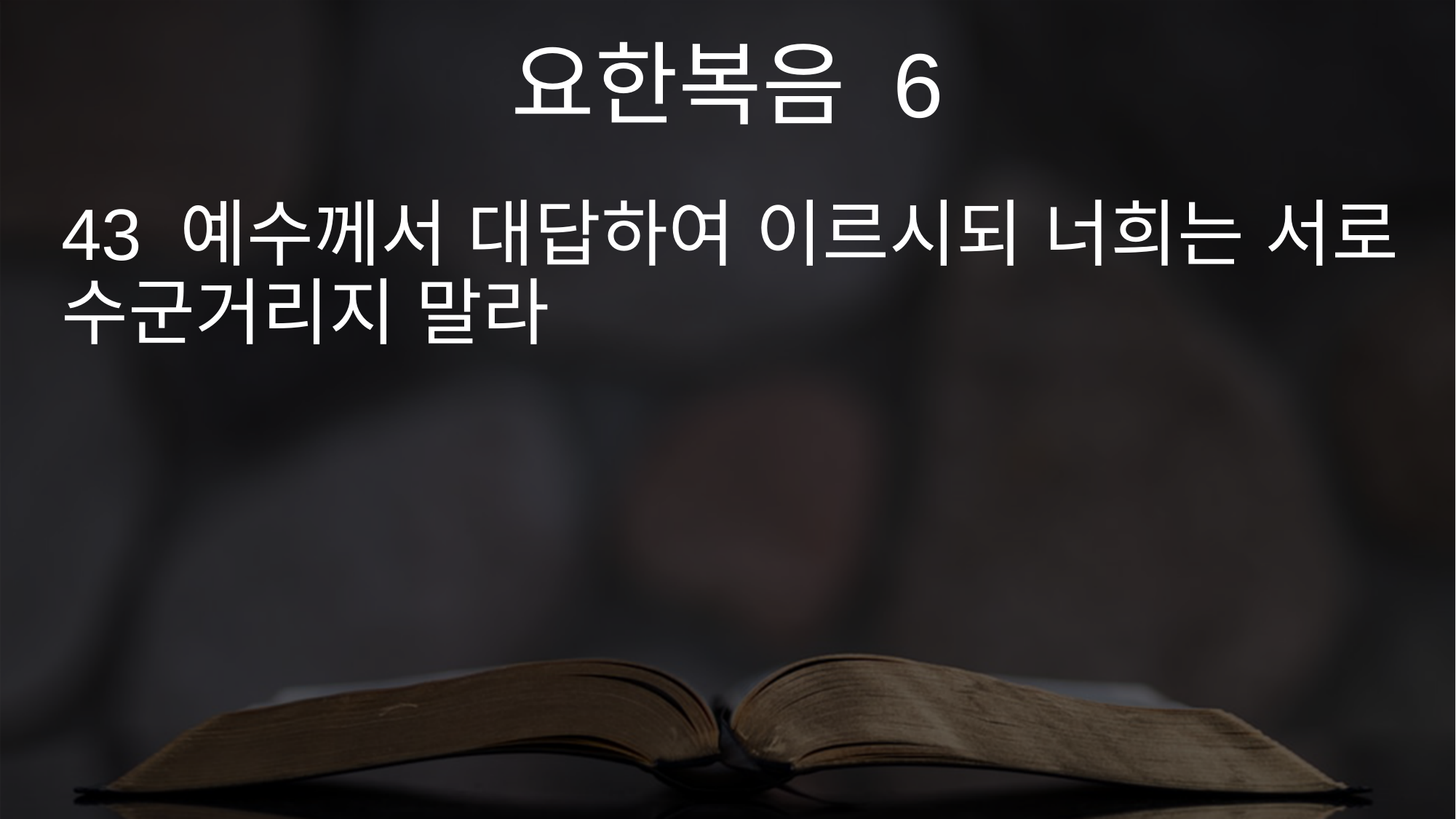

요한복음 6
43 예수께서 대답하여 이르시되 너희는 서로 수군거리지 말라